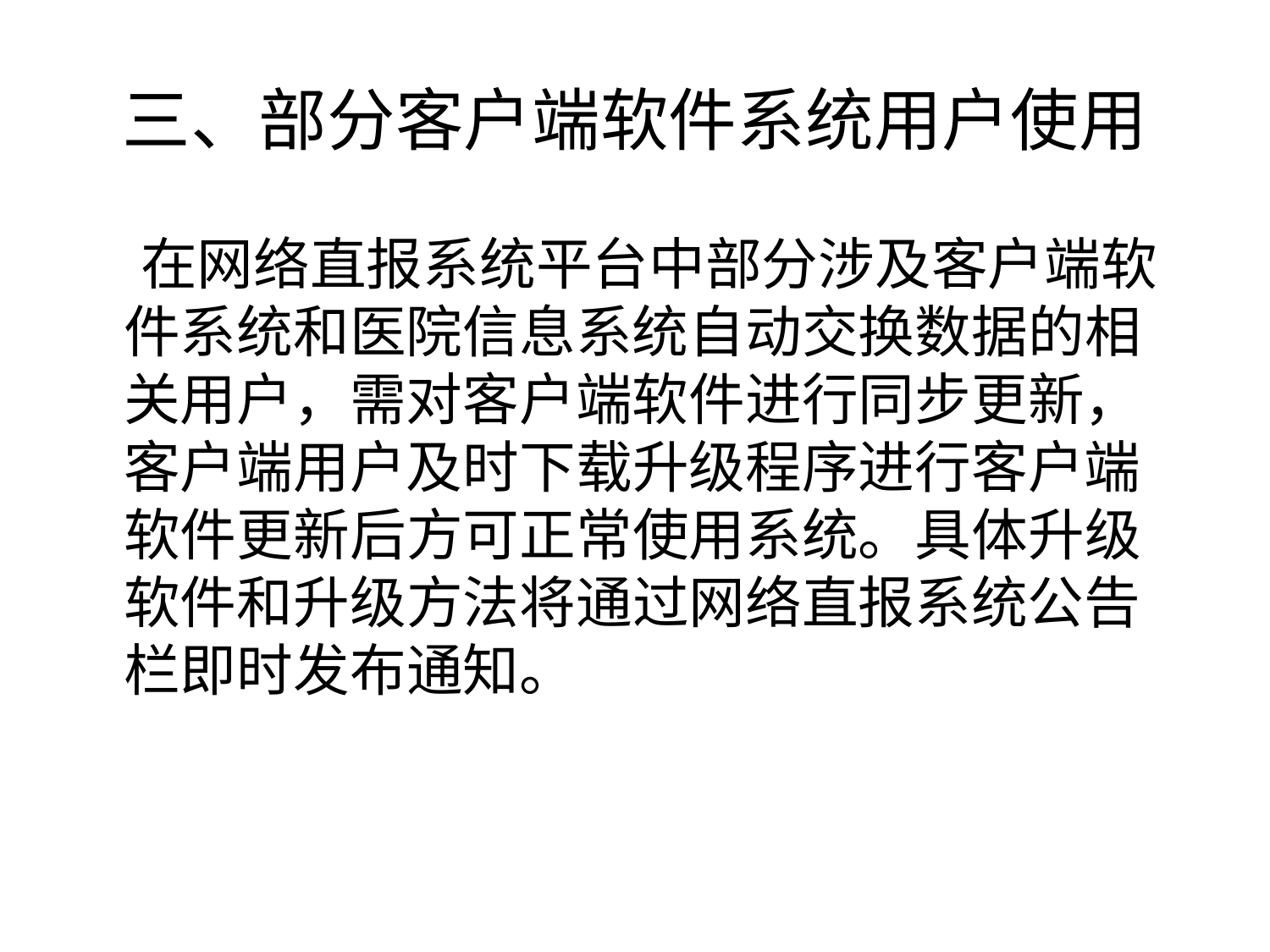

# 三、部分客户端软件系统用户使用
    在网络直报系统平台中部分涉及客户端软件系统和医院信息系统自动交换数据的相关用户，需对客户端软件进行同步更新，客户端用户及时下载升级程序进行客户端软件更新后方可正常使用系统。具体升级软件和升级方法将通过网络直报系统公告栏即时发布通知。